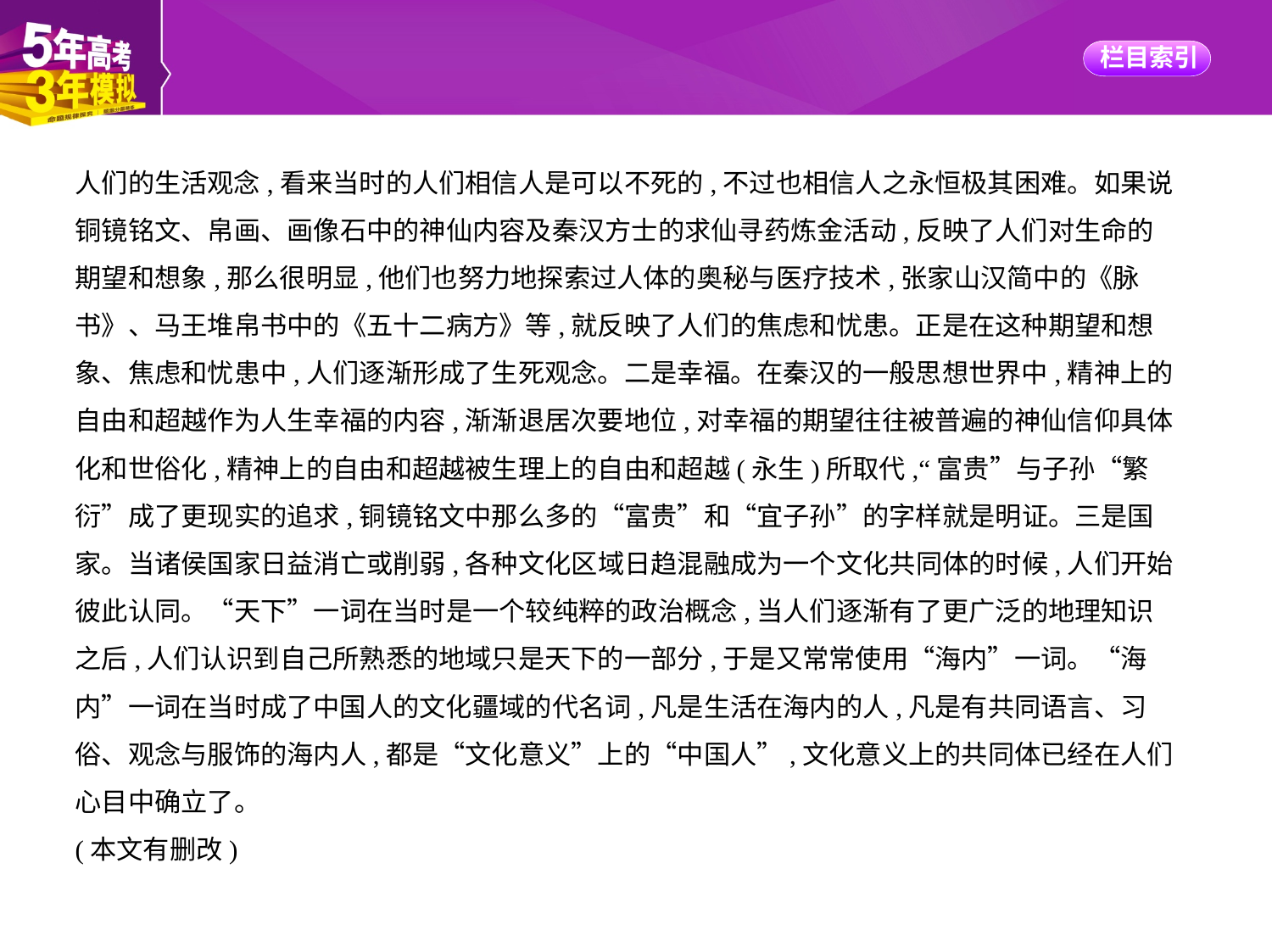

人们的生活观念,看来当时的人们相信人是可以不死的,不过也相信人之永恒极其困难。如果说
铜镜铭文、帛画、画像石中的神仙内容及秦汉方士的求仙寻药炼金活动,反映了人们对生命的
期望和想象,那么很明显,他们也努力地探索过人体的奥秘与医疗技术,张家山汉简中的《脉
书》、马王堆帛书中的《五十二病方》等,就反映了人们的焦虑和忧患。正是在这种期望和想
象、焦虑和忧患中,人们逐渐形成了生死观念。二是幸福。在秦汉的一般思想世界中,精神上的
自由和超越作为人生幸福的内容,渐渐退居次要地位,对幸福的期望往往被普遍的神仙信仰具体
化和世俗化,精神上的自由和超越被生理上的自由和超越(永生)所取代,“富贵”与子孙“繁
衍”成了更现实的追求,铜镜铭文中那么多的“富贵”和“宜子孙”的字样就是明证。三是国
家。当诸侯国家日益消亡或削弱,各种文化区域日趋混融成为一个文化共同体的时候,人们开始
彼此认同。“天下”一词在当时是一个较纯粹的政治概念,当人们逐渐有了更广泛的地理知识
之后,人们认识到自己所熟悉的地域只是天下的一部分,于是又常常使用“海内”一词。“海
内”一词在当时成了中国人的文化疆域的代名词,凡是生活在海内的人,凡是有共同语言、习
俗、观念与服饰的海内人,都是“文化意义”上的“中国人”,文化意义上的共同体已经在人们
心目中确立了。
(本文有删改)